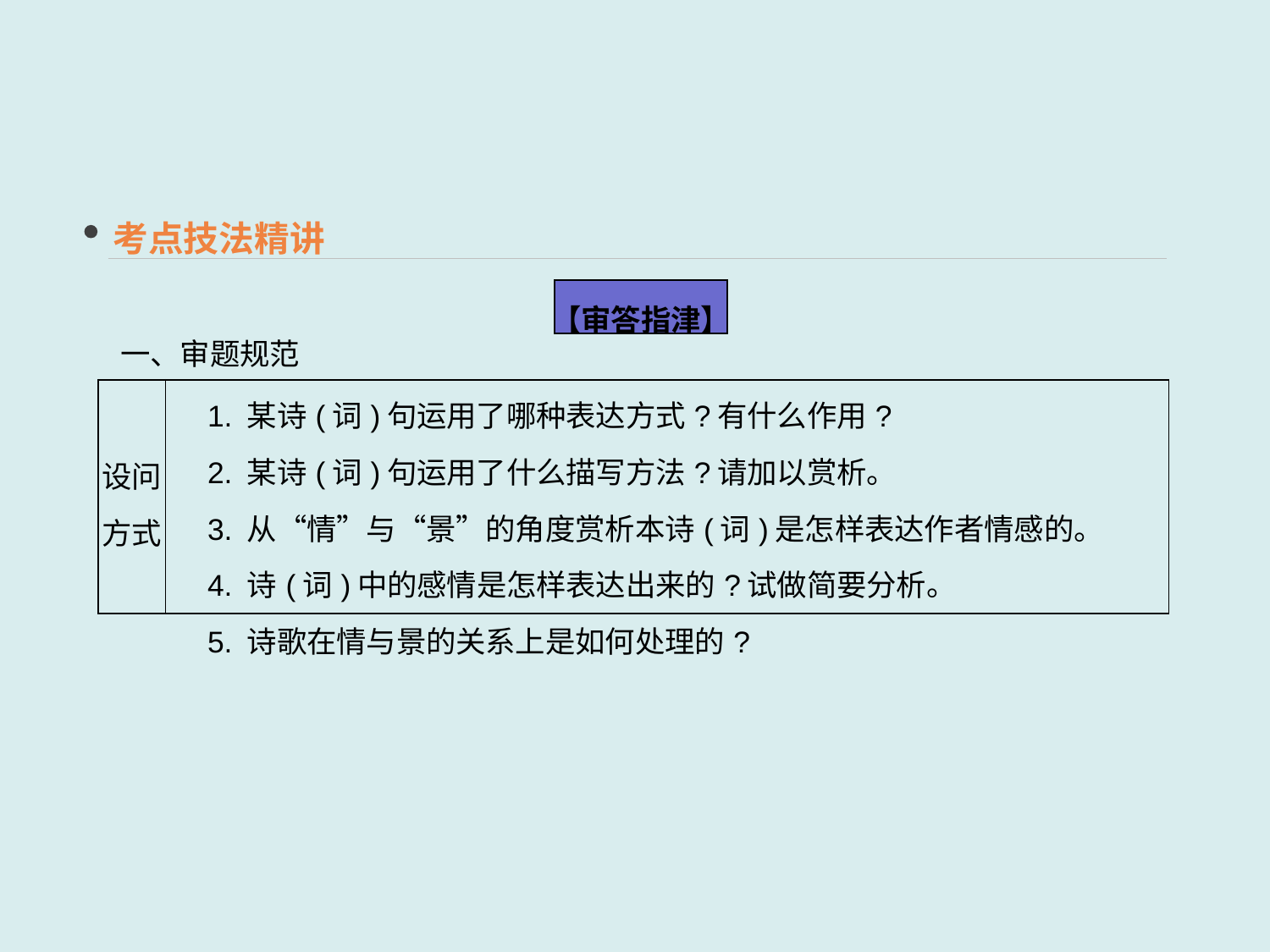

考点技法精讲

一、审题规范

【审答指津】

| 设问 方式 | 1. 某诗(词)句运用了哪种表达方式?有什么作用? 　2. 某诗(词)句运用了什么描写方法?请加以赏析。 　3. 从“情”与“景”的角度赏析本诗(词)是怎样表达作者情感的。 　4. 诗(词)中的感情是怎样表达出来的?试做简要分析。 　5. 诗歌在情与景的关系上是如何处理的? |
| --- | --- |